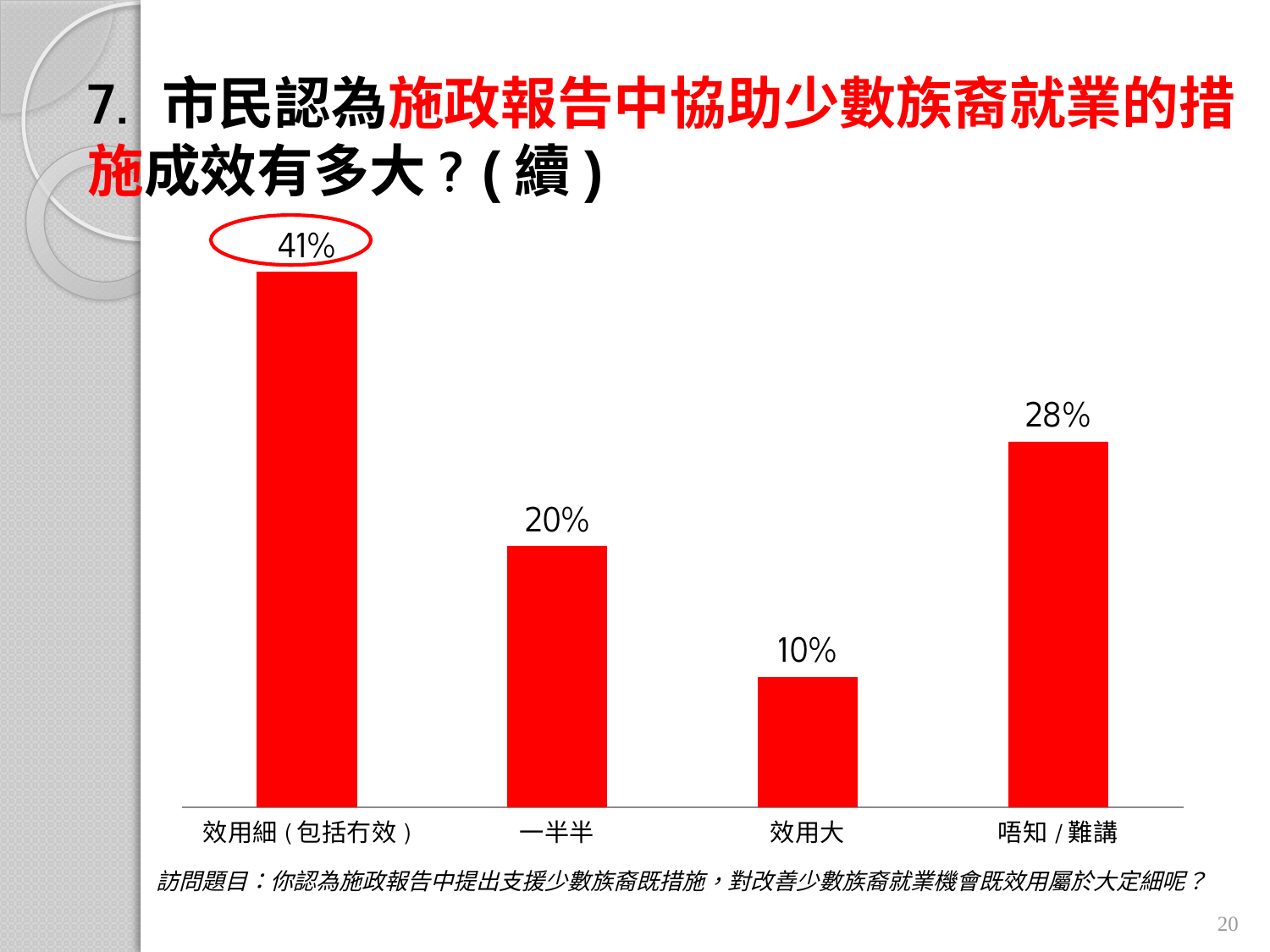

# 7. 市民認為施政報告中協助少數族裔就業的措施成效有多大? (續)

### Chart

| Category |  |
|---|---|
| 效用細(包括冇效) | 0.4100000000000003 |
| 一半半 | 0.2 |
| 效用大 | 0.1 |
| 唔知/難講 | 0.2800000000000001 |
訪問題目：你認為施政報告中提出支援少數族裔既措施，對改善少數族裔就業機會既效用屬於大定細呢？
20